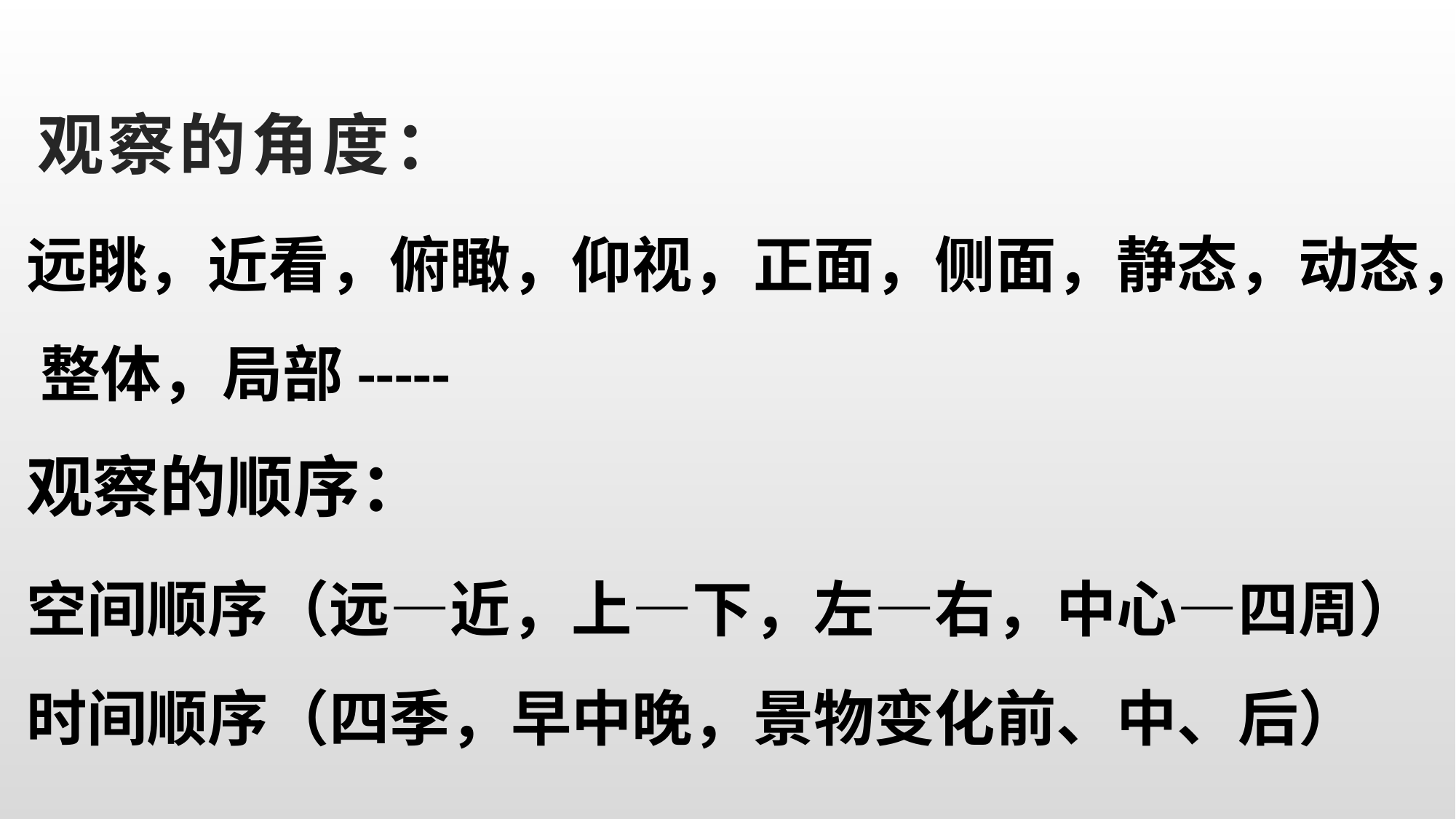

# 观察的角度：
远眺，近看，俯瞰，仰视，正面，侧面，静态，动态，  整体，局部-----
观察的顺序：
空间顺序（远—近，上—下，左—右，中心—四周）  时间顺序（四季，早中晚，景物变化前、中、后）